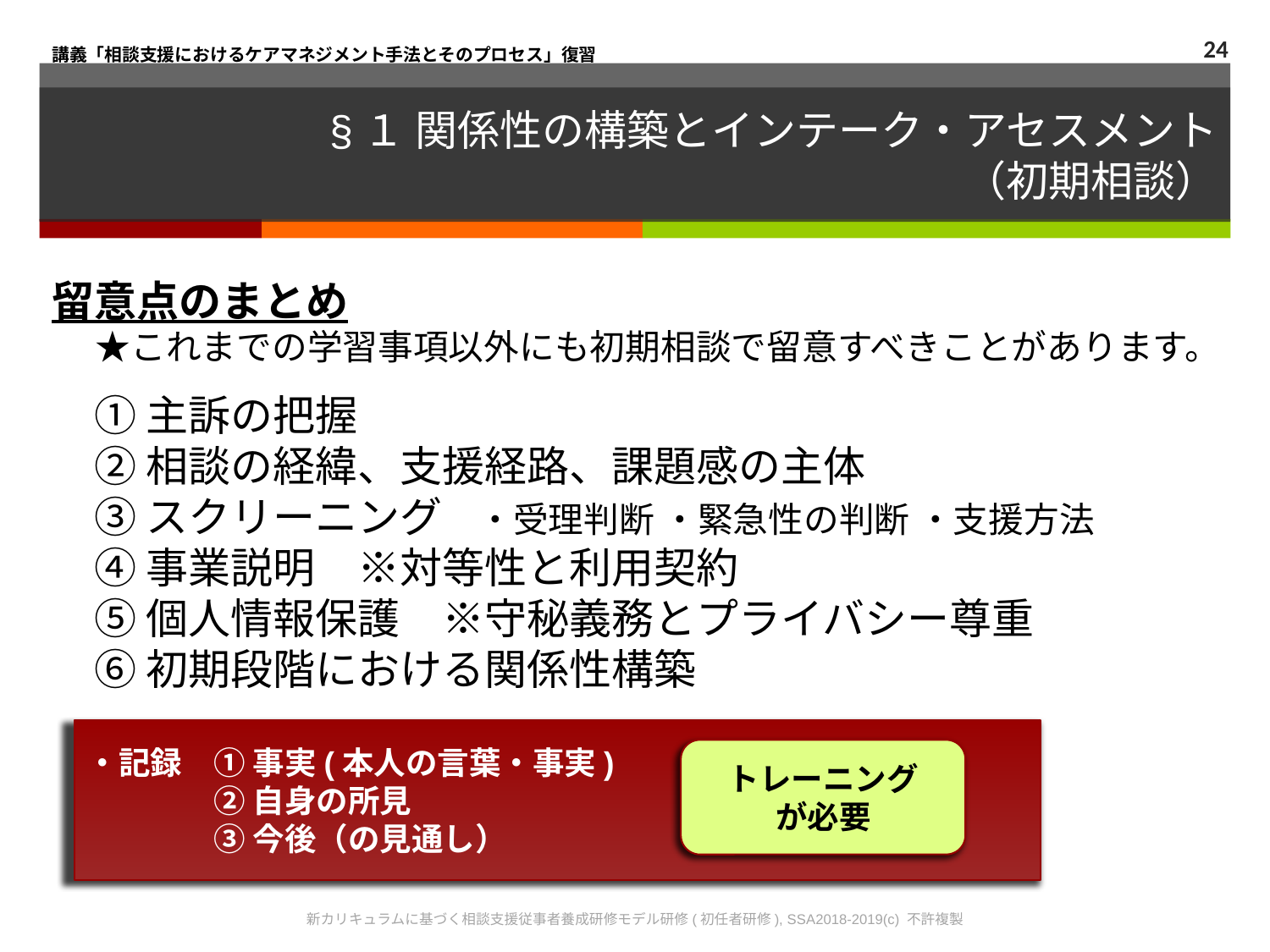

講義「相談支援におけるケアマネジメント手法とそのプロセス」復習
24
# §１ 関係性の構築とインテーク・アセスメント 　　　　　　　　　　　　　　　（初期相談）
留意点のまとめ
　 ★これまでの学習事項以外にも初期相談で留意すべきことがあります。

　① 主訴の把握
　② 相談の経緯、支援経路、課題感の主体
　③ スクリーニング　・受理判断 ・緊急性の判断 ・支援方法
　④ 事業説明　※対等性と利用契約
　⑤ 個人情報保護　※守秘義務とプライバシー尊重
　⑥ 初期段階における関係性構築
・記録　① 事実(本人の言葉・事実)
　　　　② 自身の所見
　　　　③ 今後（の見通し）
トレーニング
が必要
新カリキュラムに基づく相談支援従事者養成研修モデル研修(初任者研修), SSA2018-2019(c) 不許複製